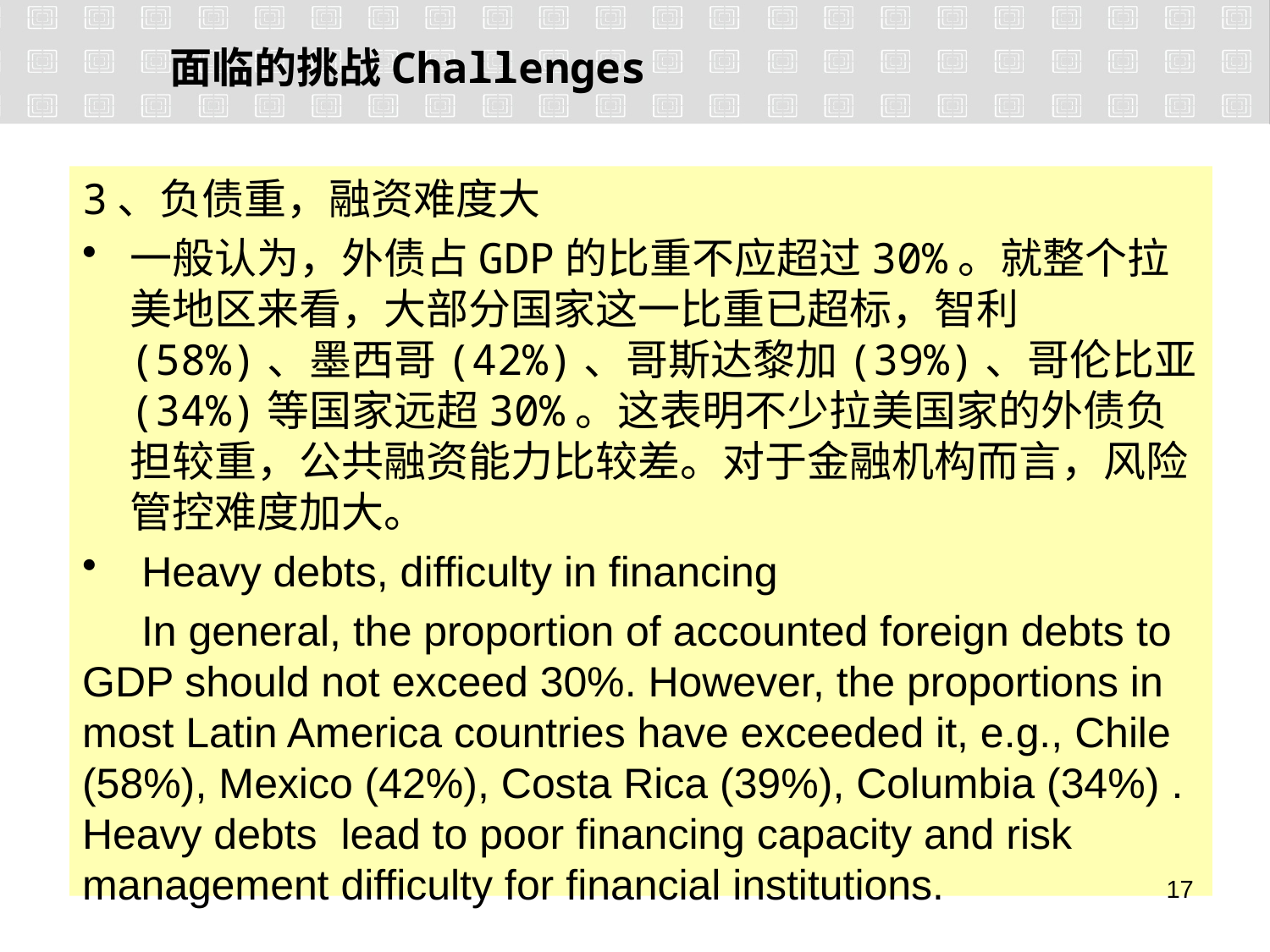

面临的挑战Challenges
3、负债重，融资难度大
一般认为，外债占GDP的比重不应超过30%。就整个拉美地区来看，大部分国家这一比重已超标，智利(58%)、墨西哥(42%)、哥斯达黎加(39%)、哥伦比亚(34%)等国家远超30%。这表明不少拉美国家的外债负担较重，公共融资能力比较差。对于金融机构而言，风险管控难度加大。
 Heavy debts, difficulty in financing
     In general, the proportion of accounted foreign debts to GDP should not exceed 30%. However, the proportions in most Latin America countries have exceeded it, e.g., Chile (58%), Mexico (42%), Costa Rica (39%), Columbia (34%) . Heavy debts  lead to poor financing capacity and risk management difficulty for financial institutions.
17